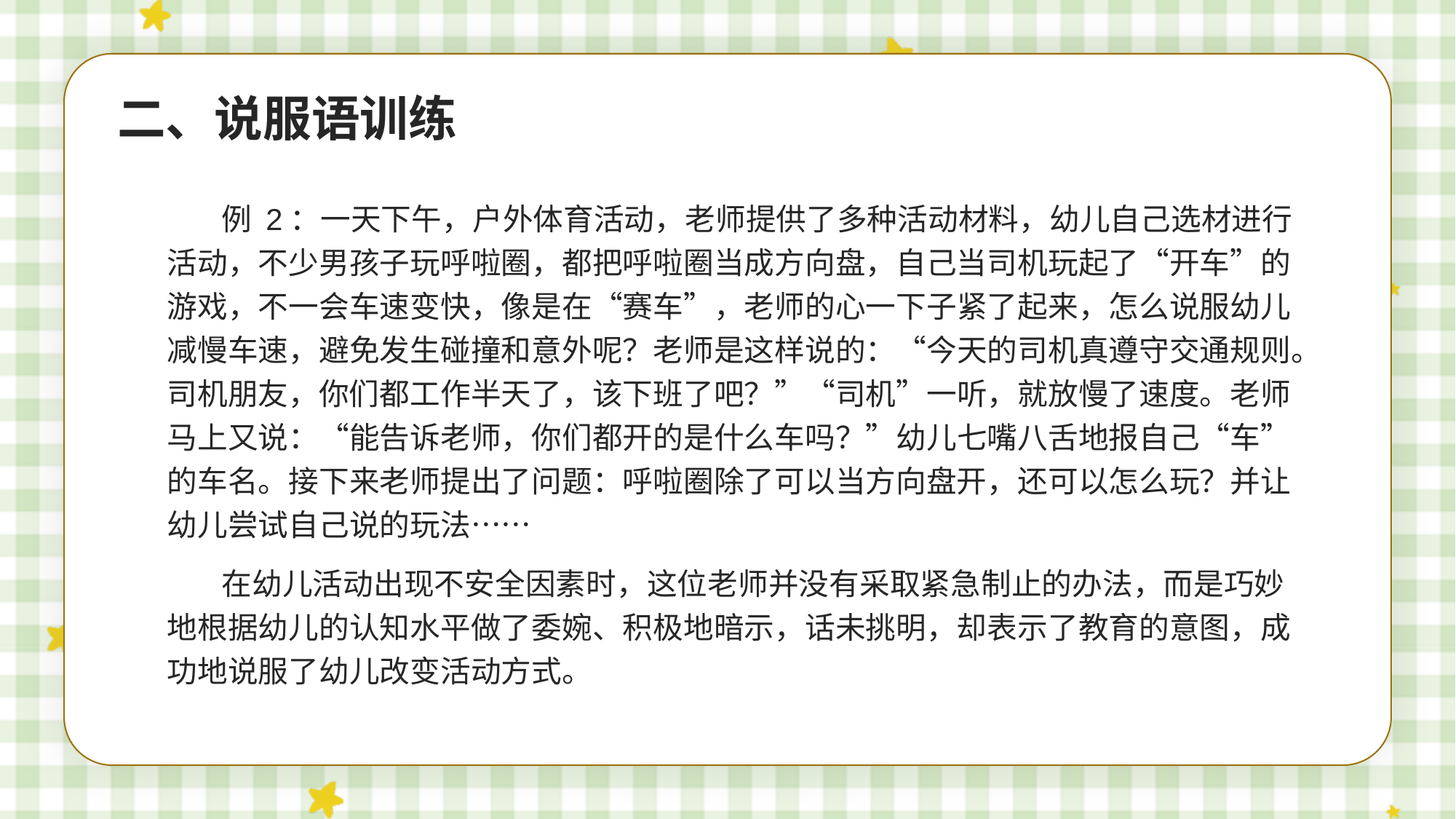

二、说服语训练
例 2：一天下午，户外体育活动，老师提供了多种活动材料，幼儿自己选材进行活动，不少男孩子玩呼啦圈，都把呼啦圈当成方向盘，自己当司机玩起了“开车”的游戏，不一会车速变快，像是在“赛车”，老师的心一下子紧了起来，怎么说服幼儿减慢车速，避免发生碰撞和意外呢？老师是这样说的：“今天的司机真遵守交通规则。司机朋友，你们都工作半天了，该下班了吧？”“司机”一听，就放慢了速度。老师马上又说：“能告诉老师，你们都开的是什么车吗？”幼儿七嘴八舌地报自己“车”的车名。接下来老师提出了问题：呼啦圈除了可以当方向盘开，还可以怎么玩？并让幼儿尝试自己说的玩法……
在幼儿活动出现不安全因素时，这位老师并没有采取紧急制止的办法，而是巧妙地根据幼儿的认知水平做了委婉、积极地暗示，话未挑明，却表示了教育的意图，成功地说服了幼儿改变活动方式。